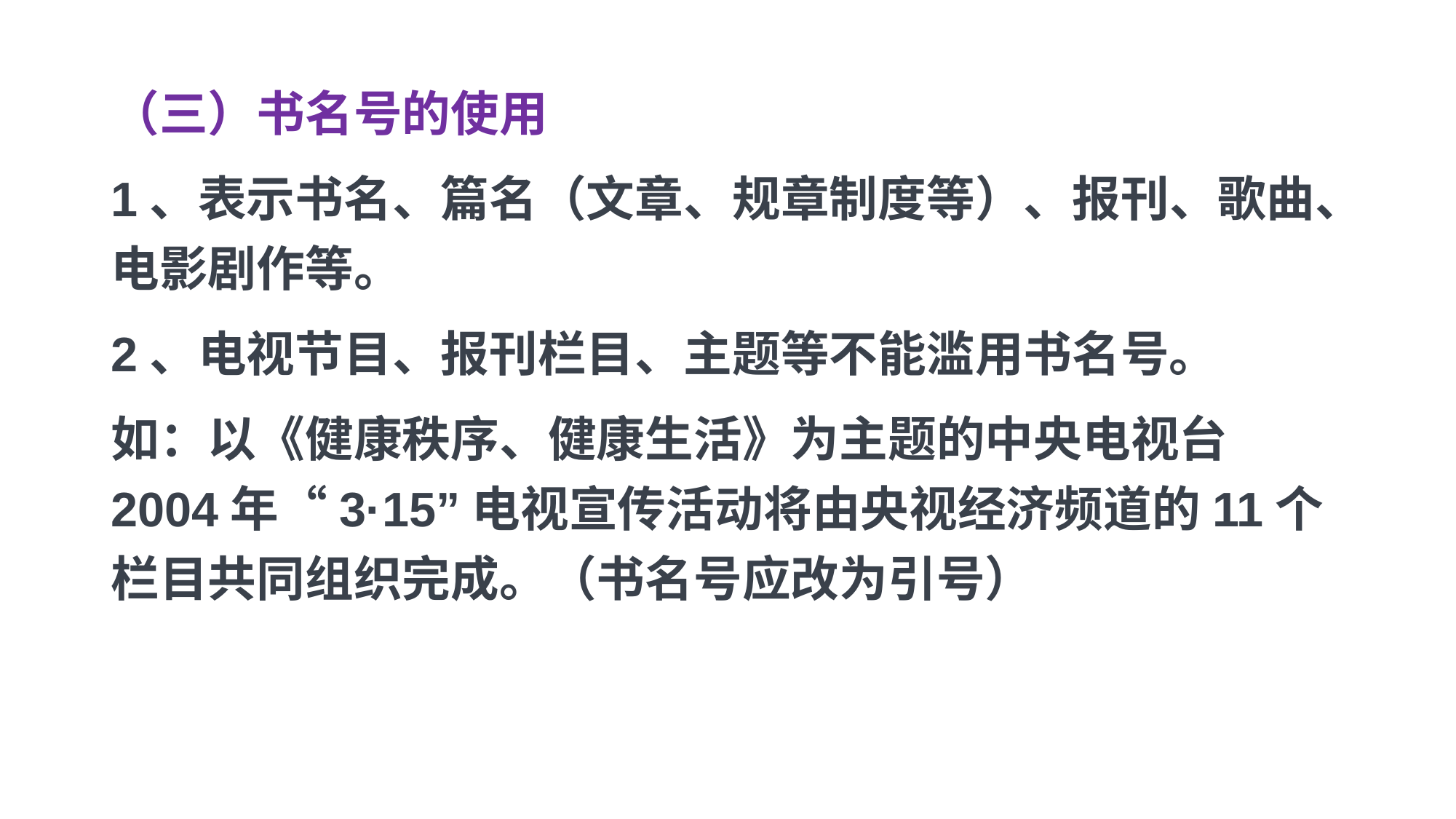

（三）书名号的使用
1、表示书名、篇名（文章、规章制度等）、报刊、歌曲、电影剧作等。
2、电视节目、报刊栏目、主题等不能滥用书名号。
如：以《健康秩序、健康生活》为主题的中央电视台2004年“3·15”电视宣传活动将由央视经济频道的11个栏目共同组织完成。（书名号应改为引号）